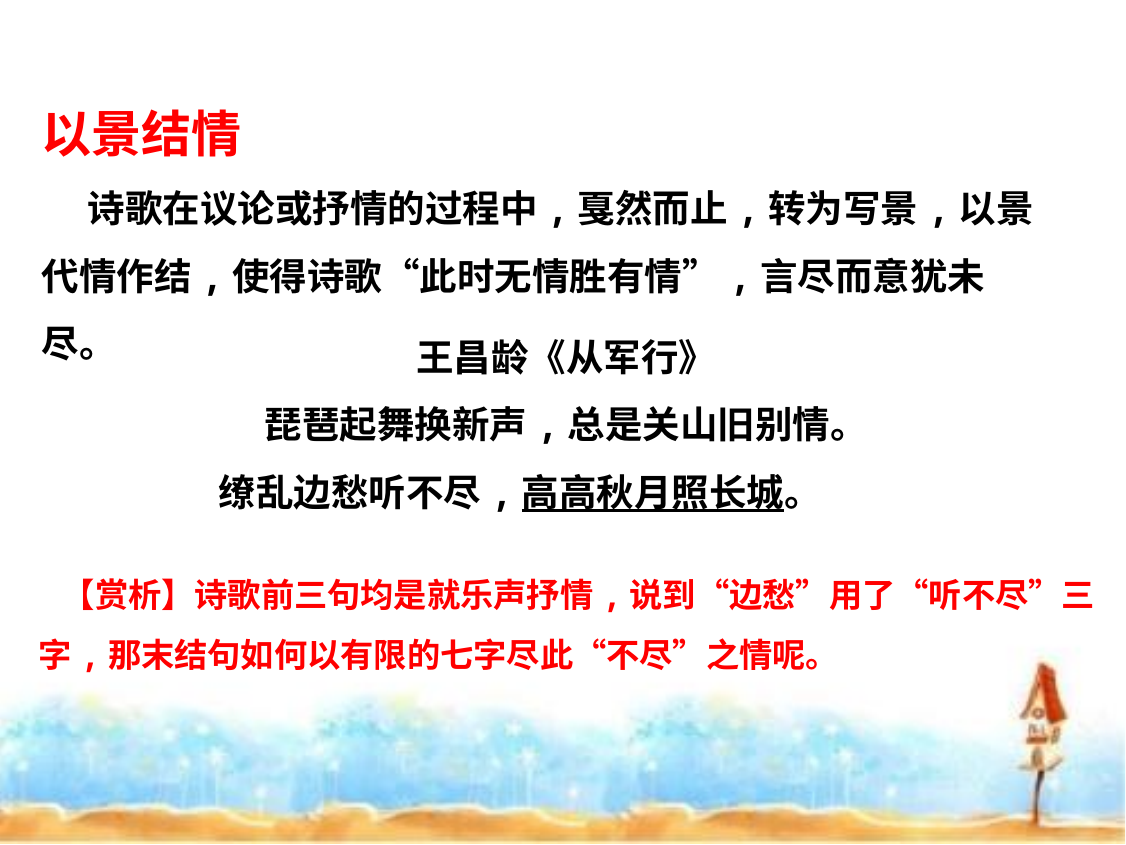

以景结情
     诗歌在议论或抒情的过程中,戛然而止,转为写景,以景代情作结,使得诗歌“此时无情胜有情”,言尽而意犹未尽。
王昌龄《从军行》
琵琶起舞换新声,总是关山旧别情。
缭乱边愁听不尽,高高秋月照长城。

  【赏析】诗歌前三句均是就乐声抒情,说到“边愁”用了“听不尽”三字,那末结句如何以有限的七字尽此“不尽”之情呢。